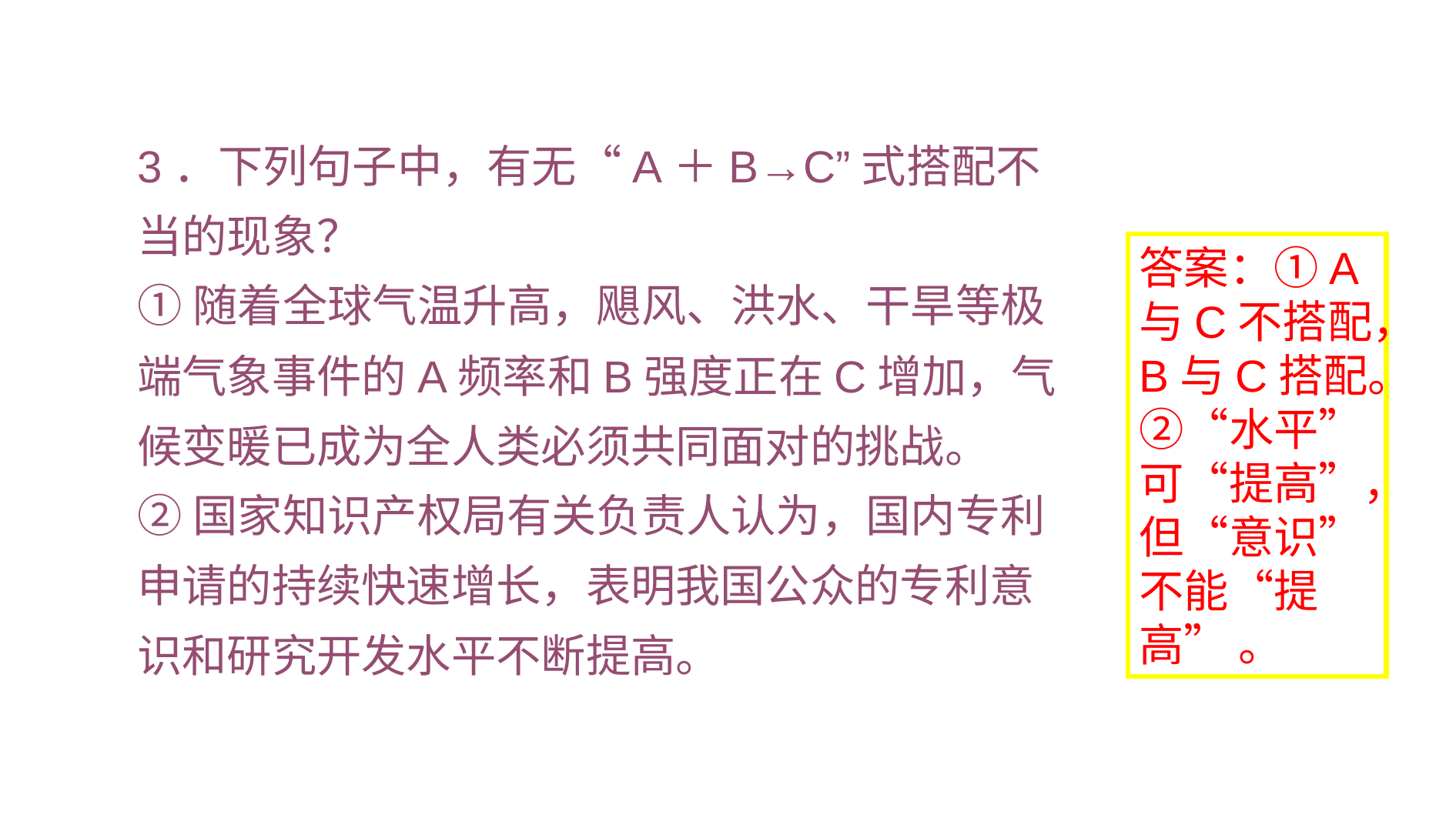

3．下列句子中，有无“A＋B→C”式搭配不当的现象？
①随着全球气温升高，飓风、洪水、干旱等极端气象事件的A频率和B强度正在C增加，气候变暖已成为全人类必须共同面对的挑战。
②国家知识产权局有关负责人认为，国内专利申请的持续快速增长，表明我国公众的专利意识和研究开发水平不断提高。
答案：①A与C不搭配，B与C搭配。②“水平”可“提高”，但“意识”不能“提高” 。